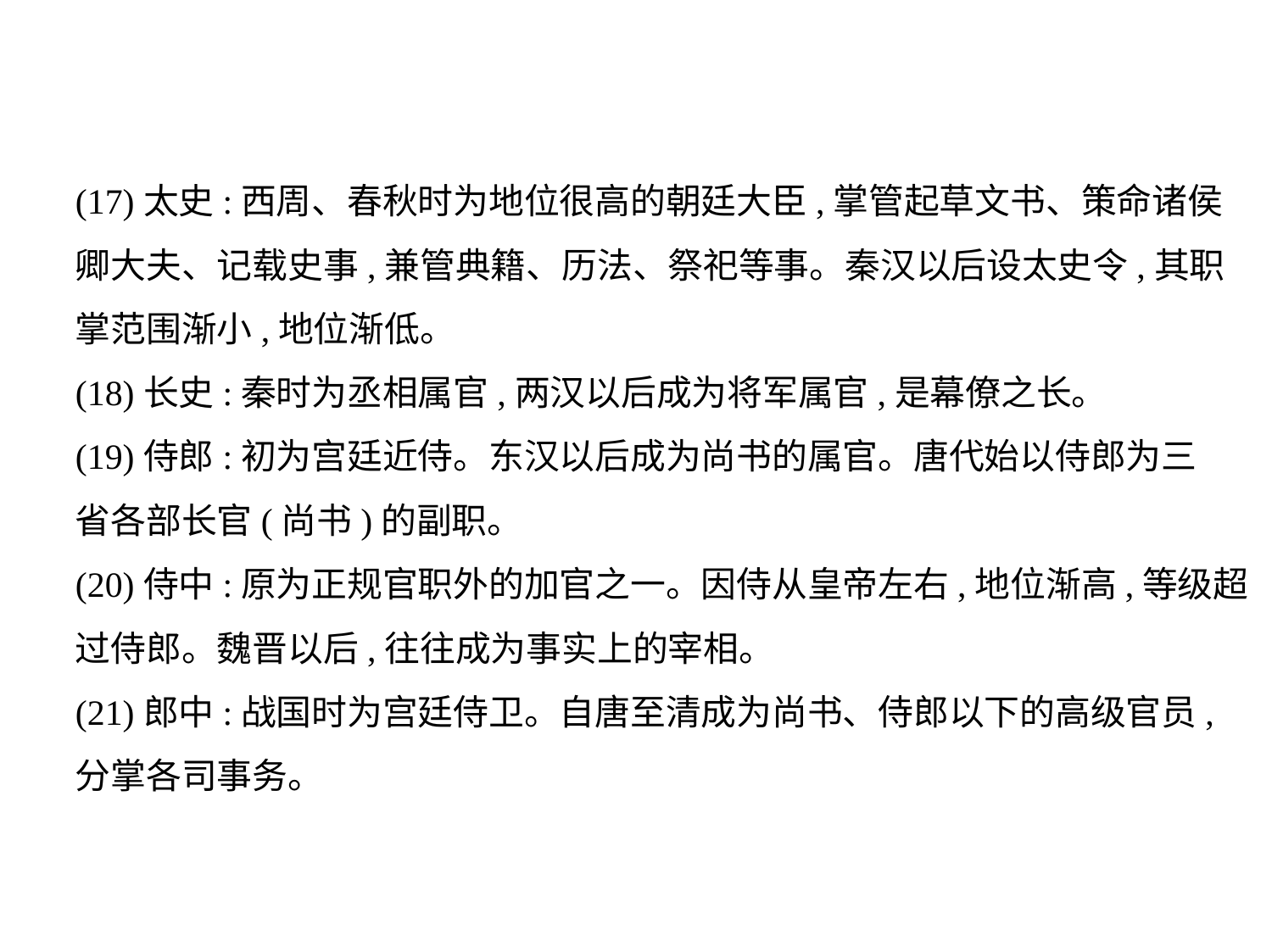

(17)太史:西周、春秋时为地位很高的朝廷大臣,掌管起草文书、策命诸侯
卿大夫、记载史事,兼管典籍、历法、祭祀等事。秦汉以后设太史令,其职
掌范围渐小,地位渐低。
(18)长史:秦时为丞相属官,两汉以后成为将军属官,是幕僚之长。
(19)侍郎:初为宫廷近侍。东汉以后成为尚书的属官。唐代始以侍郎为三
省各部长官(尚书)的副职。
(20)侍中:原为正规官职外的加官之一。因侍从皇帝左右,地位渐高,等级超
过侍郎。魏晋以后,往往成为事实上的宰相。
(21)郎中:战国时为宫廷侍卫。自唐至清成为尚书、侍郎以下的高级官员,
分掌各司事务。